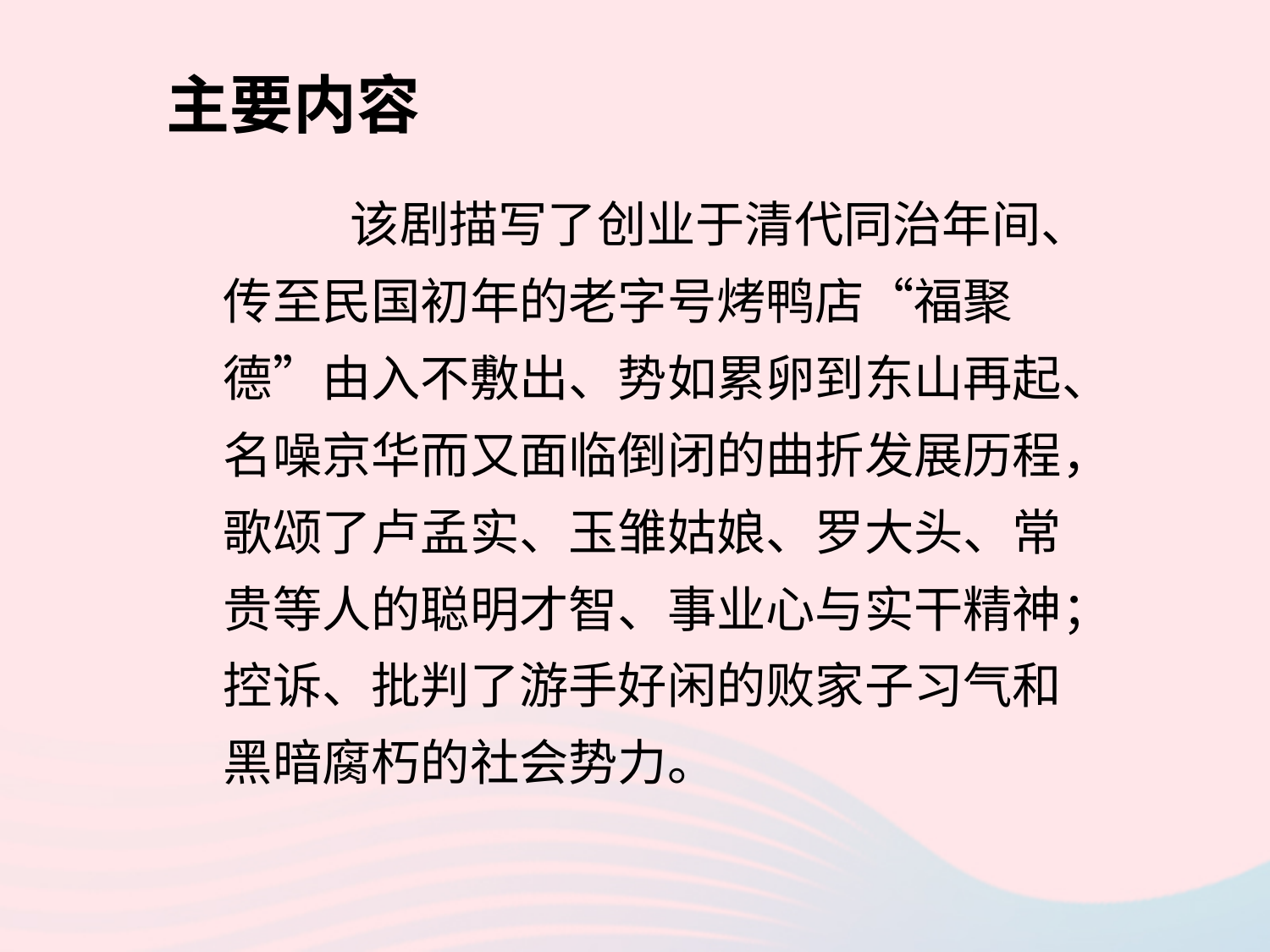

主要内容
	该剧描写了创业于清代同治年间、传至民国初年的老字号烤鸭店“福聚德”由入不敷出、势如累卵到东山再起、名噪京华而又面临倒闭的曲折发展历程，歌颂了卢孟实、玉雏姑娘、罗大头、常贵等人的聪明才智、事业心与实干精神；控诉、批判了游手好闲的败家子习气和黑暗腐朽的社会势力。